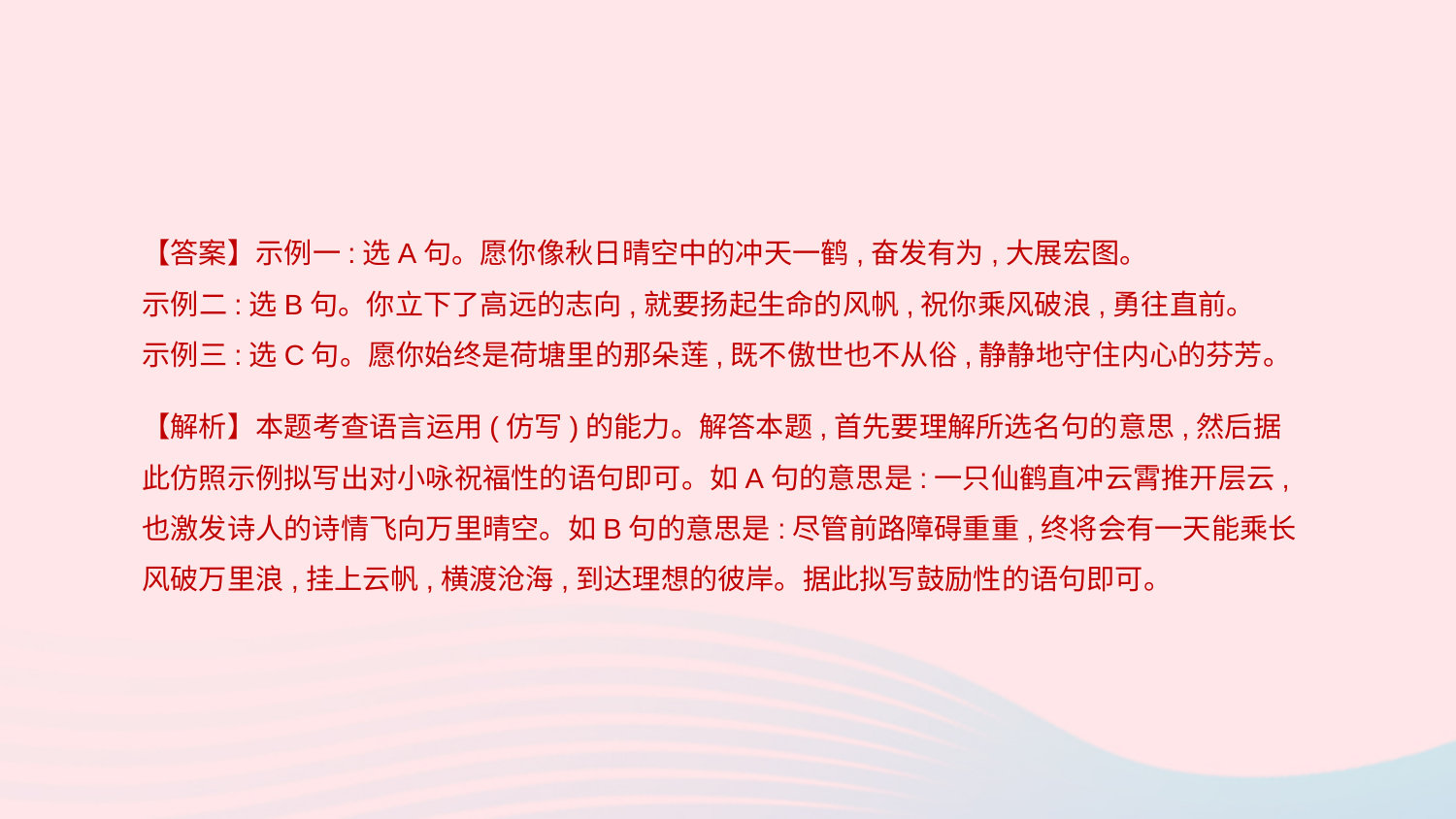

【答案】示例一:选A句。愿你像秋日晴空中的冲天一鹤,奋发有为,大展宏图。
示例二:选B句。你立下了高远的志向,就要扬起生命的风帆,祝你乘风破浪,勇往直前。
示例三:选C句。愿你始终是荷塘里的那朵莲,既不傲世也不从俗,静静地守住内心的芬芳。
【解析】本题考查语言运用(仿写)的能力。解答本题,首先要理解所选名句的意思,然后据此仿照示例拟写出对小咏祝福性的语句即可。如A句的意思是:一只仙鹤直冲云霄推开层云,也激发诗人的诗情飞向万里晴空。如B句的意思是:尽管前路障碍重重,终将会有一天能乘长风破万里浪,挂上云帆,横渡沧海,到达理想的彼岸。据此拟写鼓励性的语句即可。